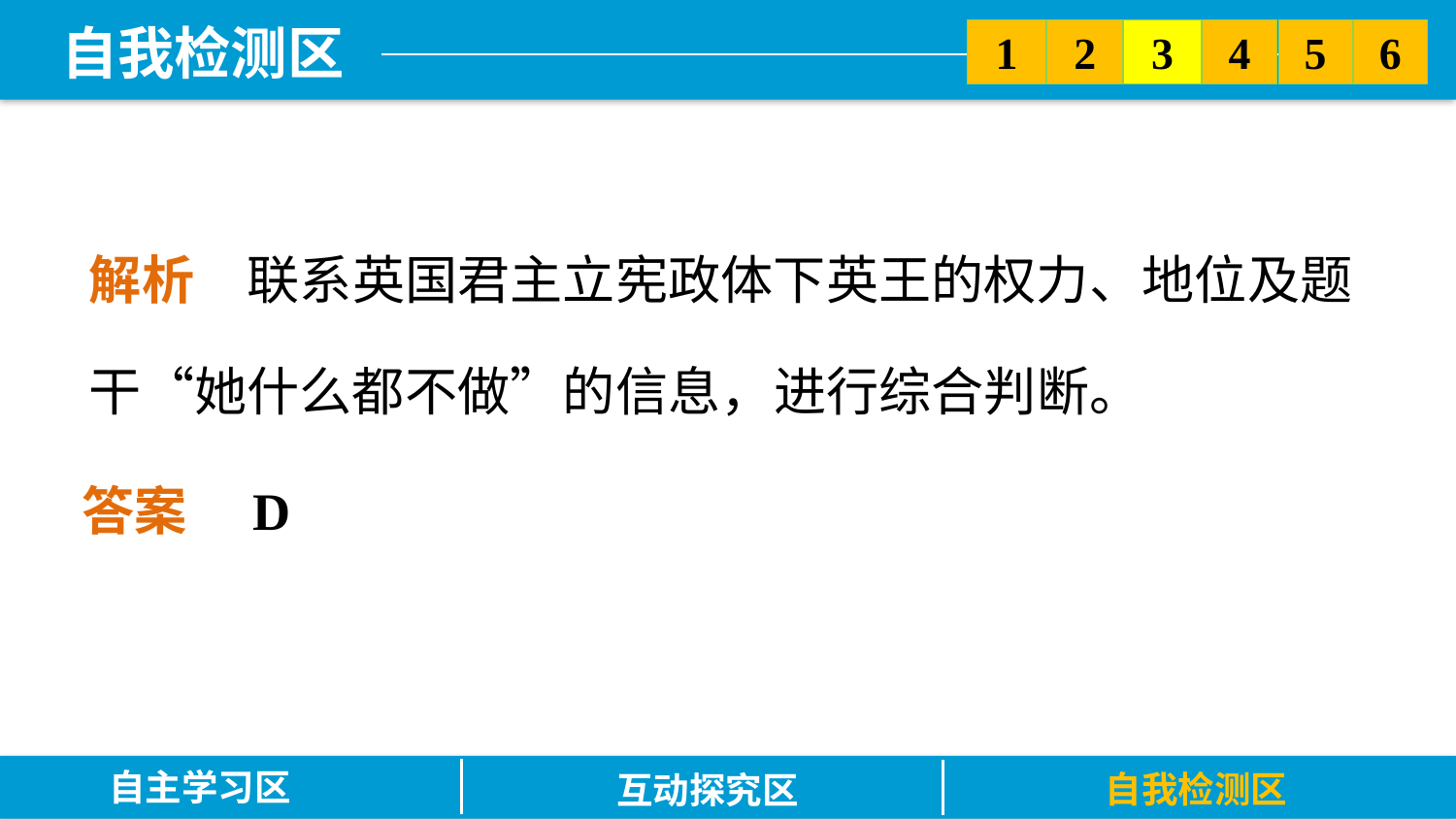

5
6
2
3
1
4
解析　联系英国君主立宪政体下英王的权力、地位及题干“她什么都不做”的信息，进行综合判断。
答案　D
自主学习区
自我检测区
互动探究区